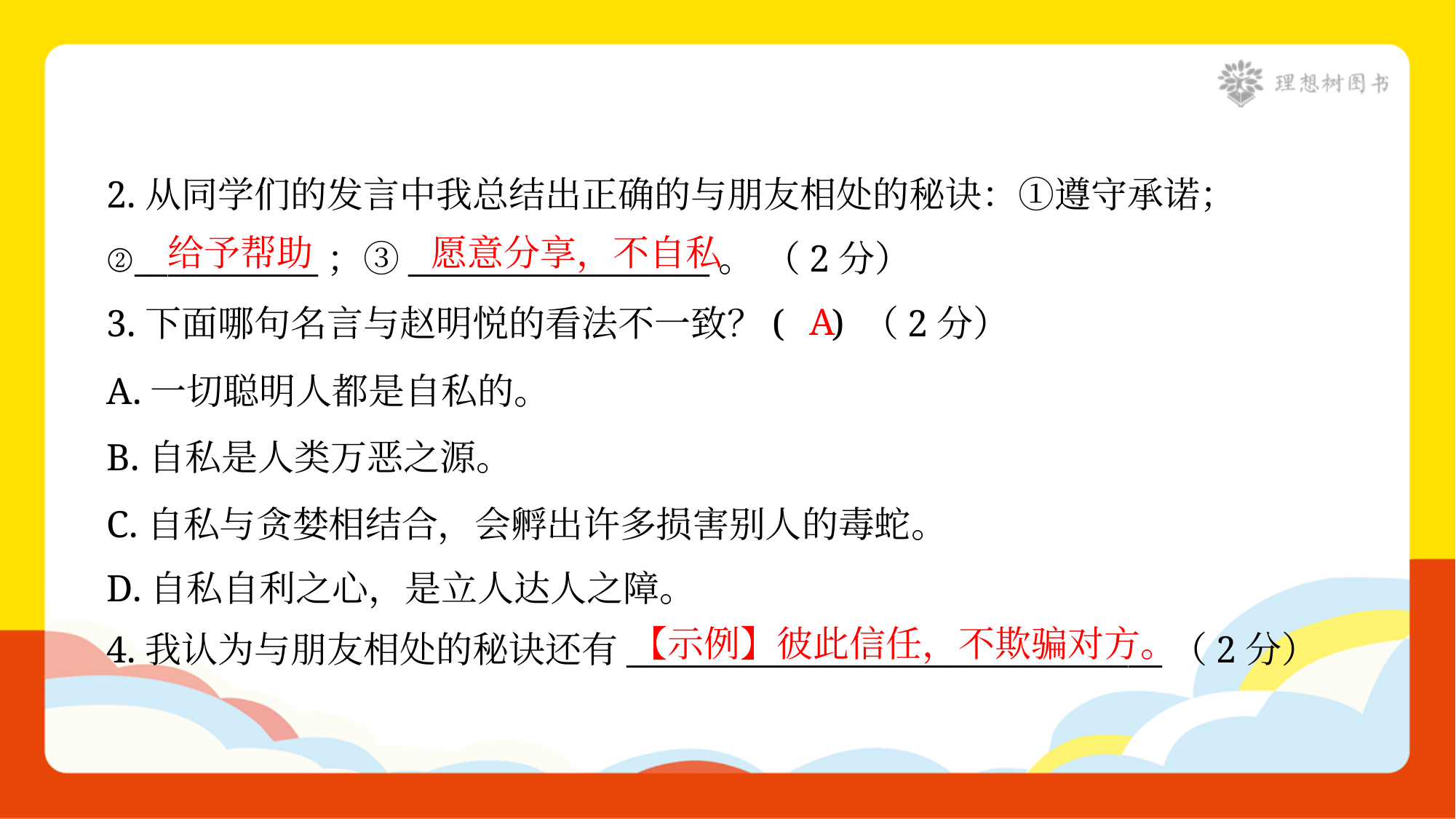

2.从同学们的发言中我总结出正确的与朋友相处的秘诀：①遵守承诺；
②___________；③__________________。 （2分）
给予帮助
愿意分享，不自私
A
3.下面哪句名言与赵明悦的看法不一致？(     ) （2分）
A.一切聪明人都是自私的。
B.自私是人类万恶之源。
C.自私与贪婪相结合，会孵出许多损害别人的毒蛇。
D.自私自利之心，是立人达人之障。
【示例】彼此信任，不欺骗对方。
4.我认为与朋友相处的秘诀还有________________________________（2分）